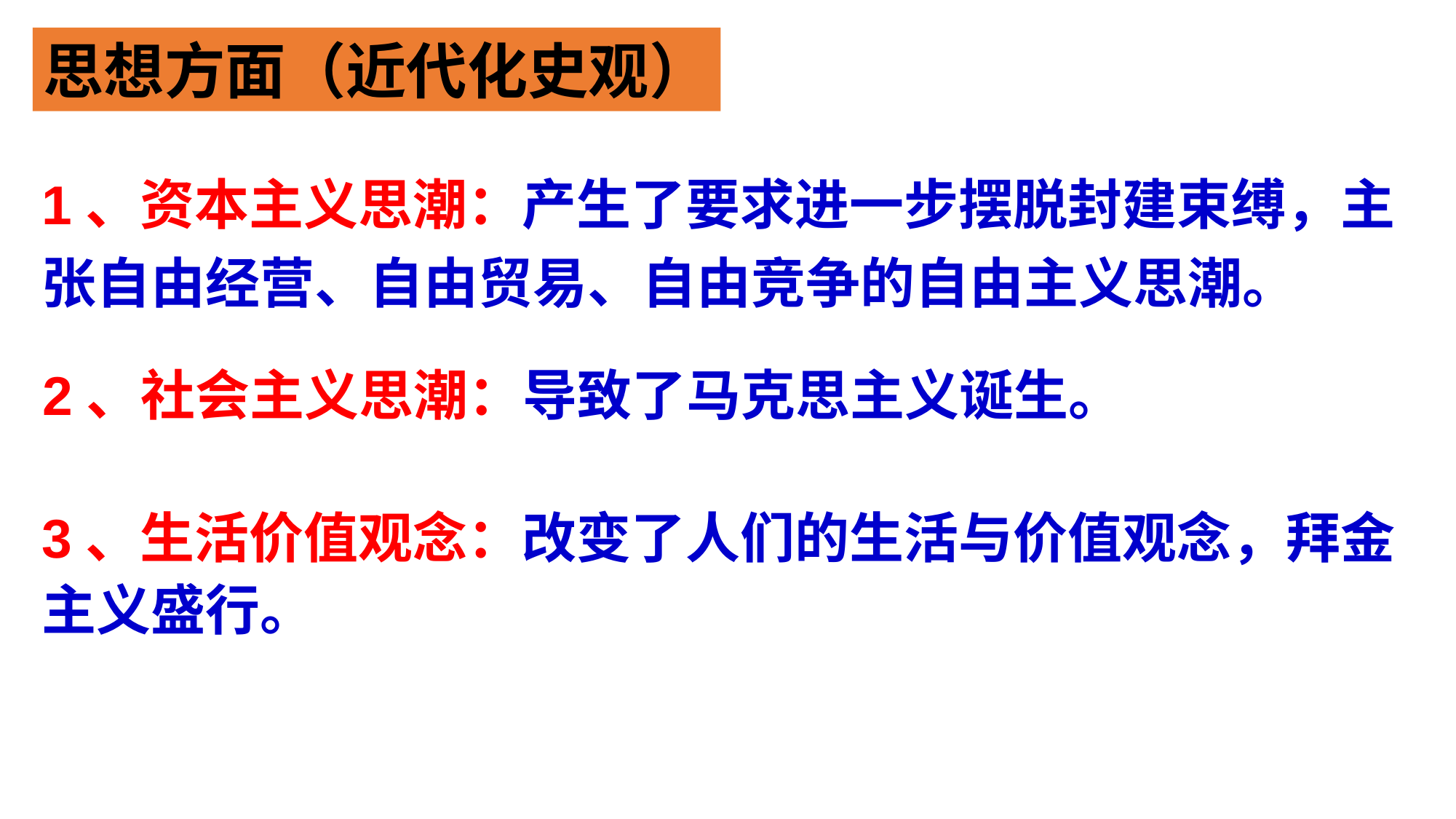

思想方面（近代化史观）
1、资本主义思潮：产生了要求进一步摆脱封建束缚，主张自由经营、自由贸易、自由竞争的自由主义思潮。
2、社会主义思潮：导致了马克思主义诞生。
3、生活价值观念：改变了人们的生活与价值观念，拜金主义盛行。